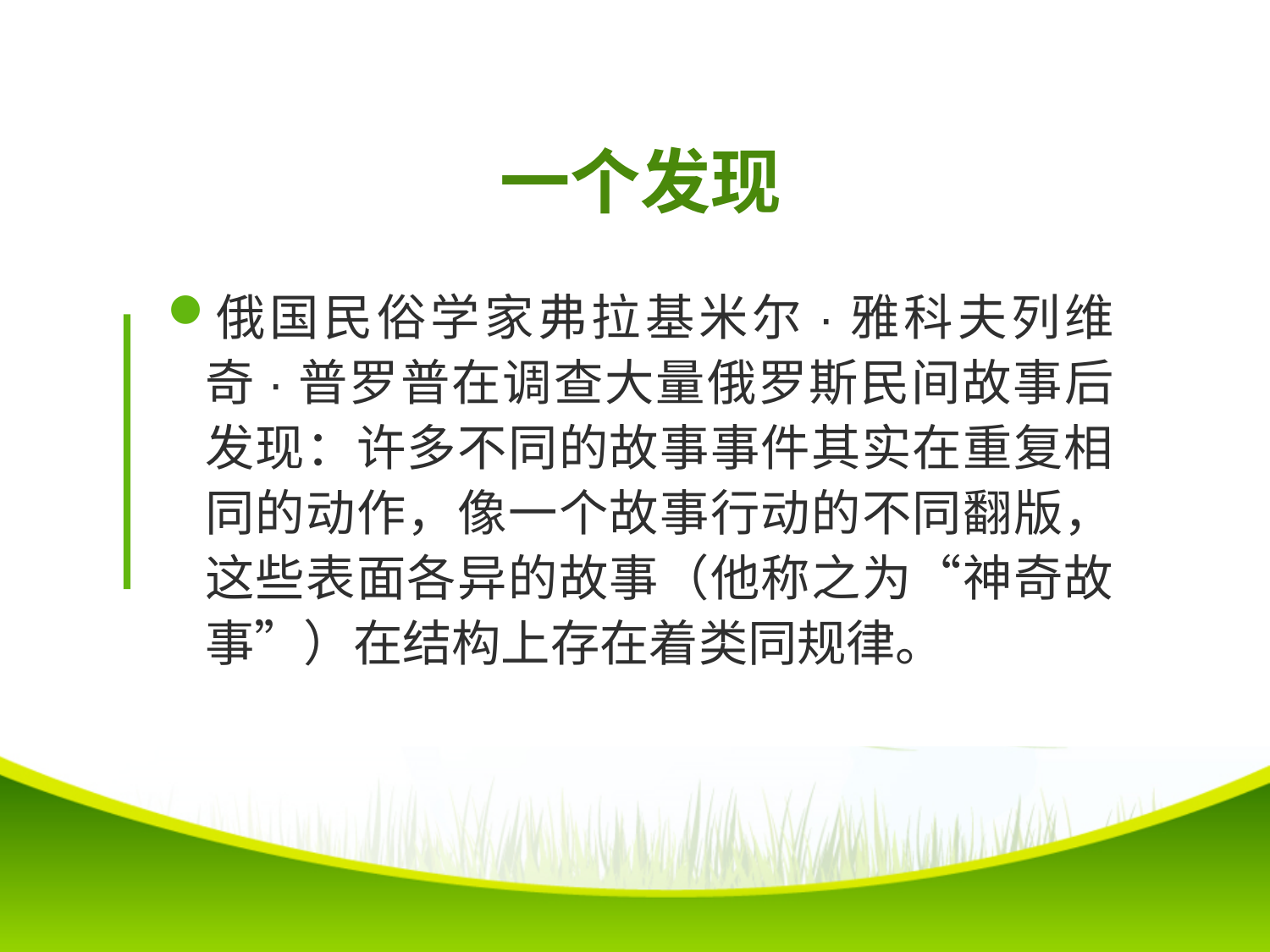

# 一个发现
俄国民俗学家弗拉基米尔·雅科夫列维奇·普罗普在调查大量俄罗斯民间故事后发现：许多不同的故事事件其实在重复相同的动作，像一个故事行动的不同翻版，这些表面各异的故事（他称之为“神奇故事”）在结构上存在着类同规律。